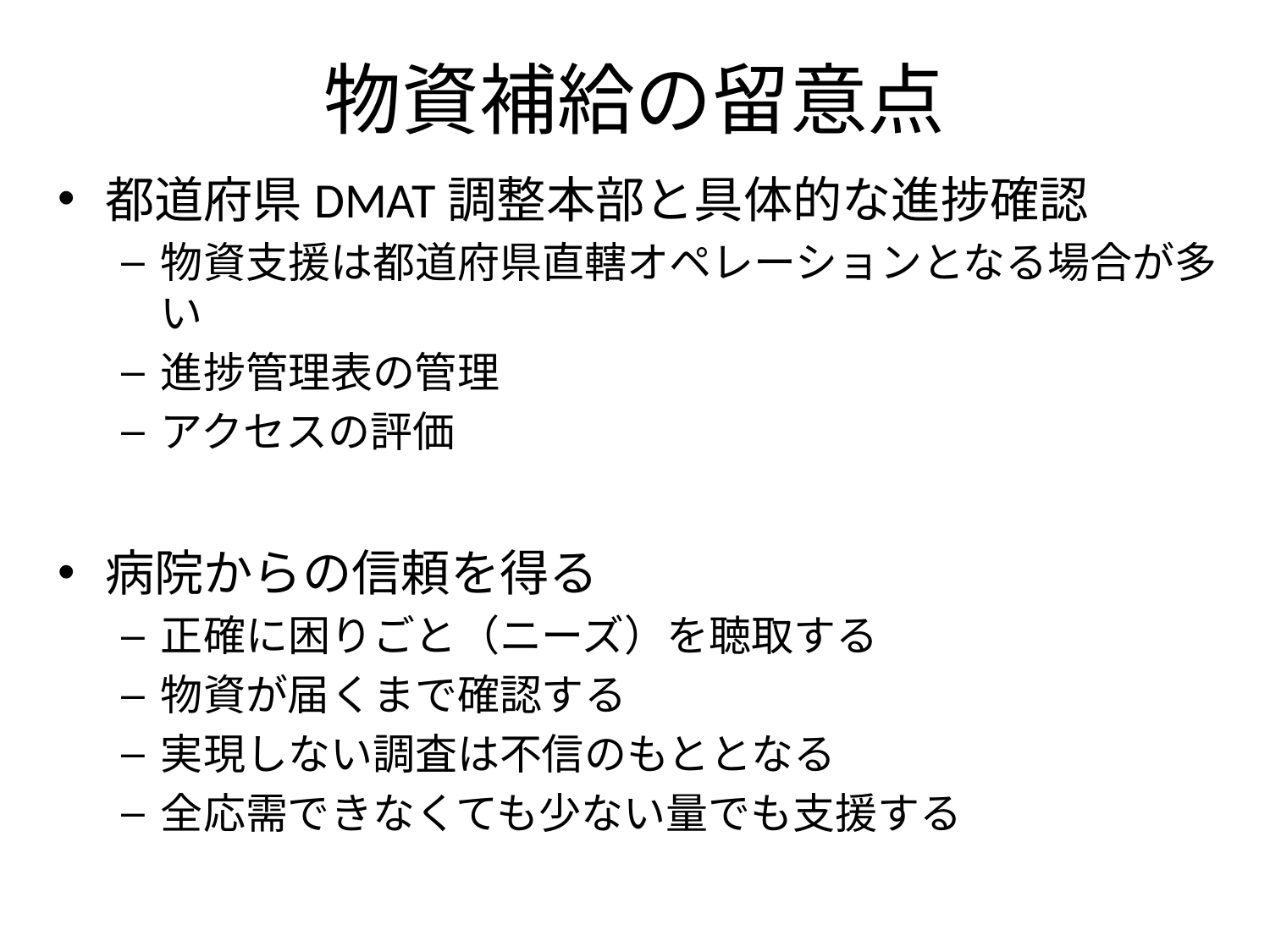

# 物資補給の留意点
都道府県DMAT調整本部と具体的な進捗確認
物資支援は都道府県直轄オペレーションとなる場合が多い
進捗管理表の管理
アクセスの評価

病院からの信頼を得る
正確に困りごと（ニーズ）を聴取する
物資が届くまで確認する
実現しない調査は不信のもととなる
全応需できなくても少ない量でも支援する